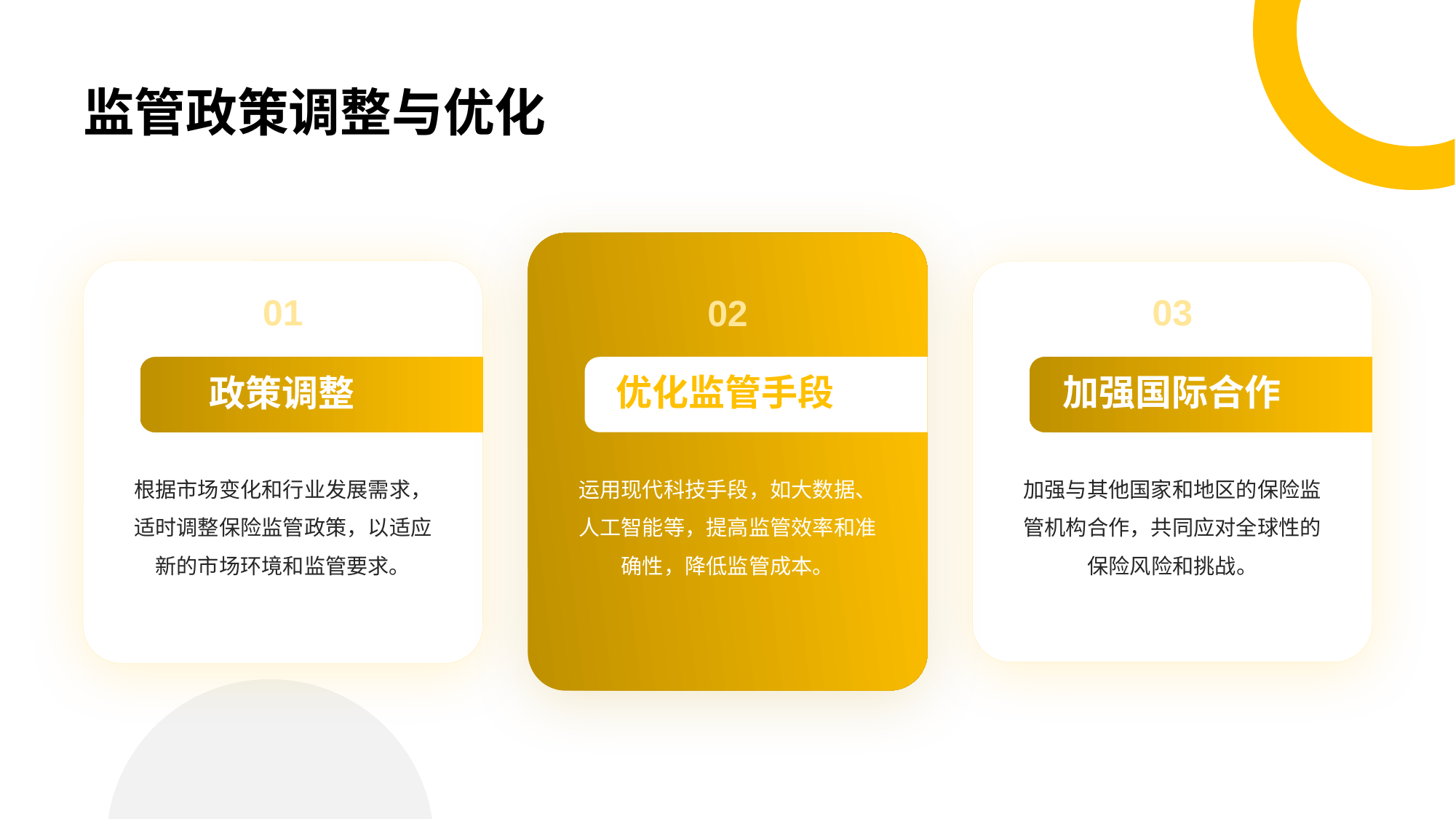

# 监管政策调整与优化

01
02
03
优化监管手段
加强国际合作
政策调整
根据市场变化和行业发展需求，适时调整保险监管政策，以适应新的市场环境和监管要求。
运用现代科技手段，如大数据、人工智能等，提高监管效率和准确性，降低监管成本。
加强与其他国家和地区的保险监管机构合作，共同应对全球性的保险风险和挑战。